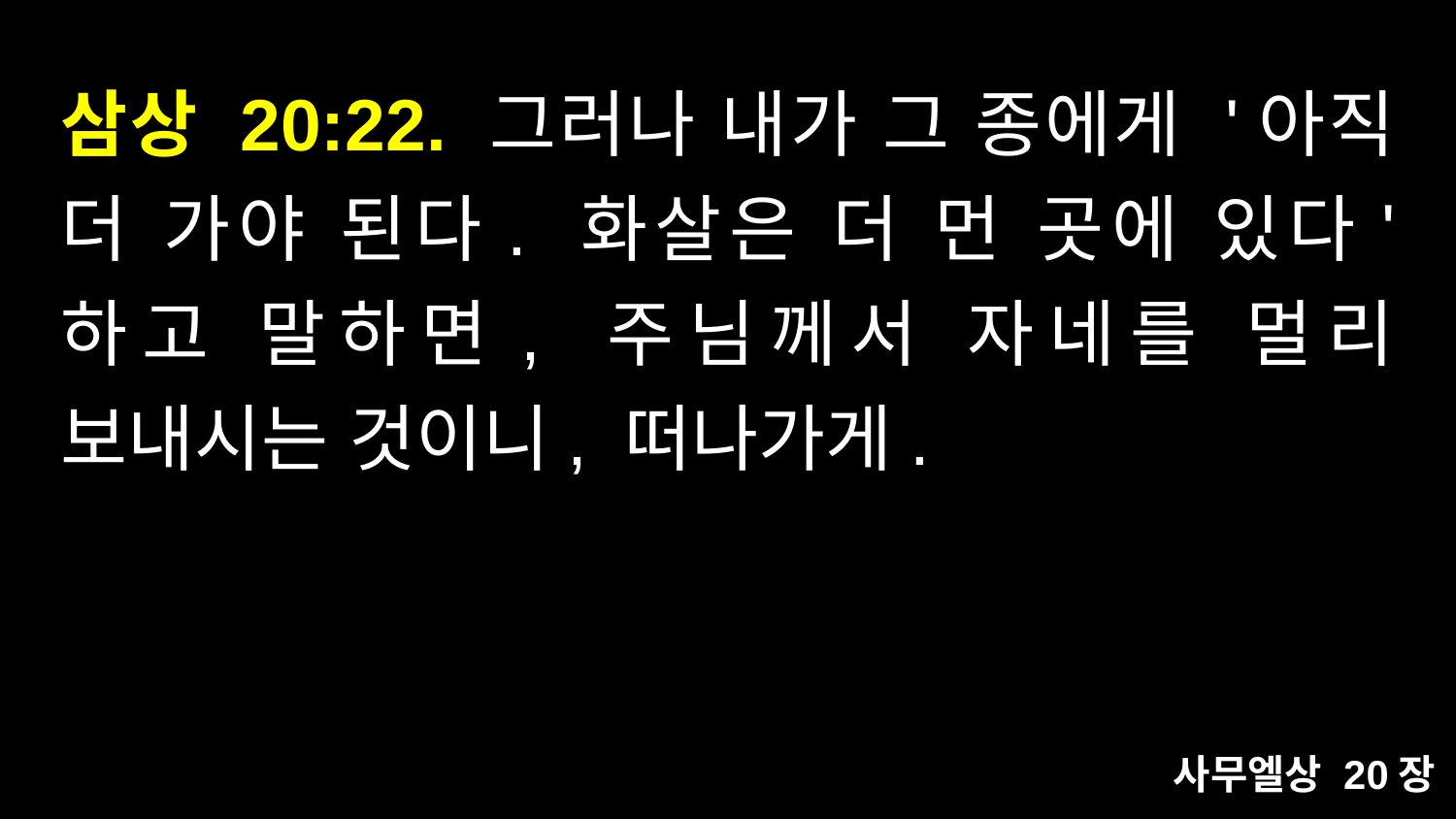

# 삼상 20:22. 그러나 내가 그 종에게 '아직 더 가야 된다. 화살은 더 먼 곳에 있다' 하고 말하면, 주님께서 자네를 멀리 보내시는 것이니, 떠나가게.
사무엘상 20장